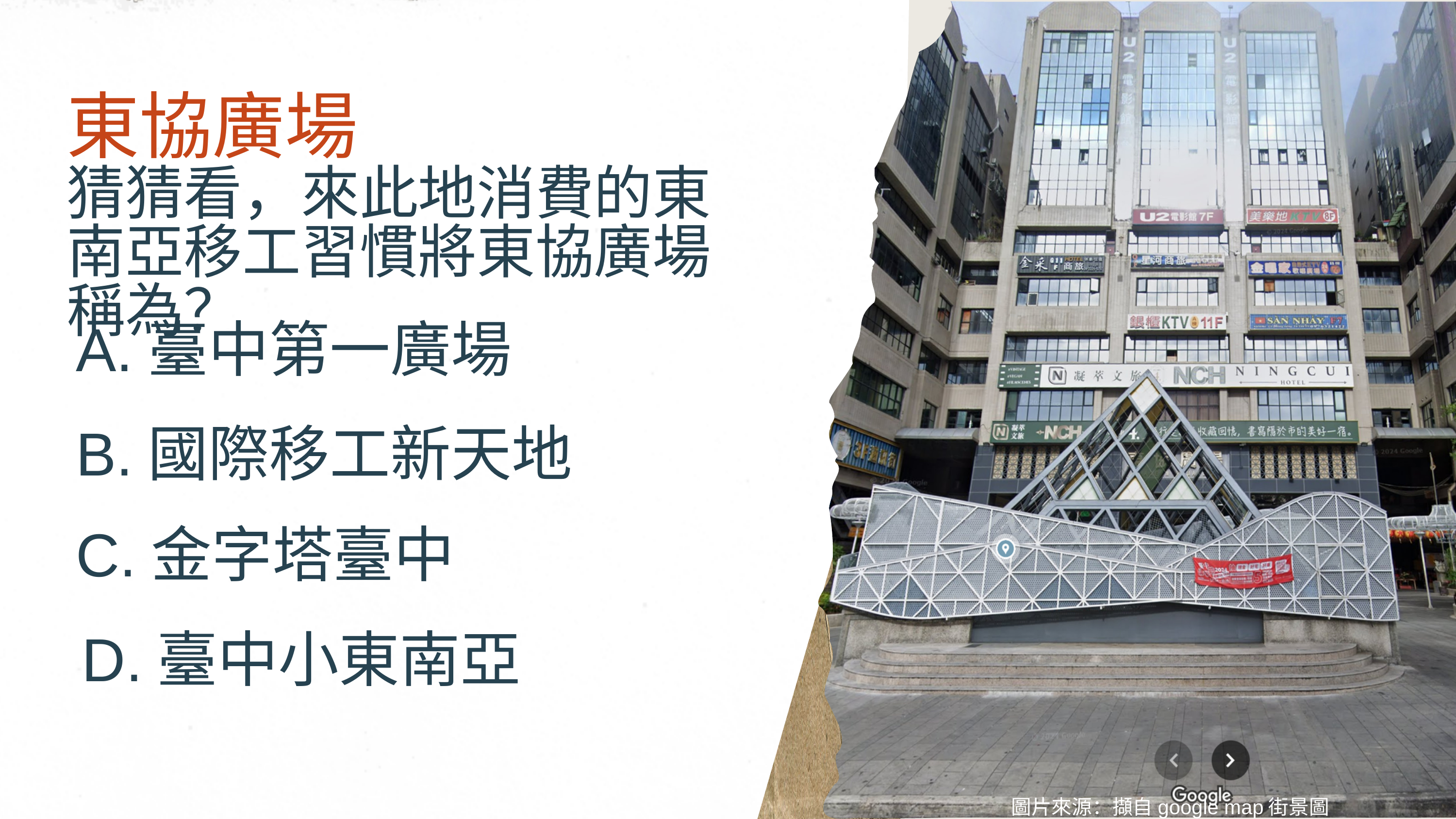

東協廣場
猜猜看，來此地消費的東南亞移工習慣將東協廣場稱為？
A.臺中第一廣場
B.國際移工新天地
C.金字塔臺中
D.臺中小東南亞

圖片來源：擷自google map街景圖(2025.06.14)